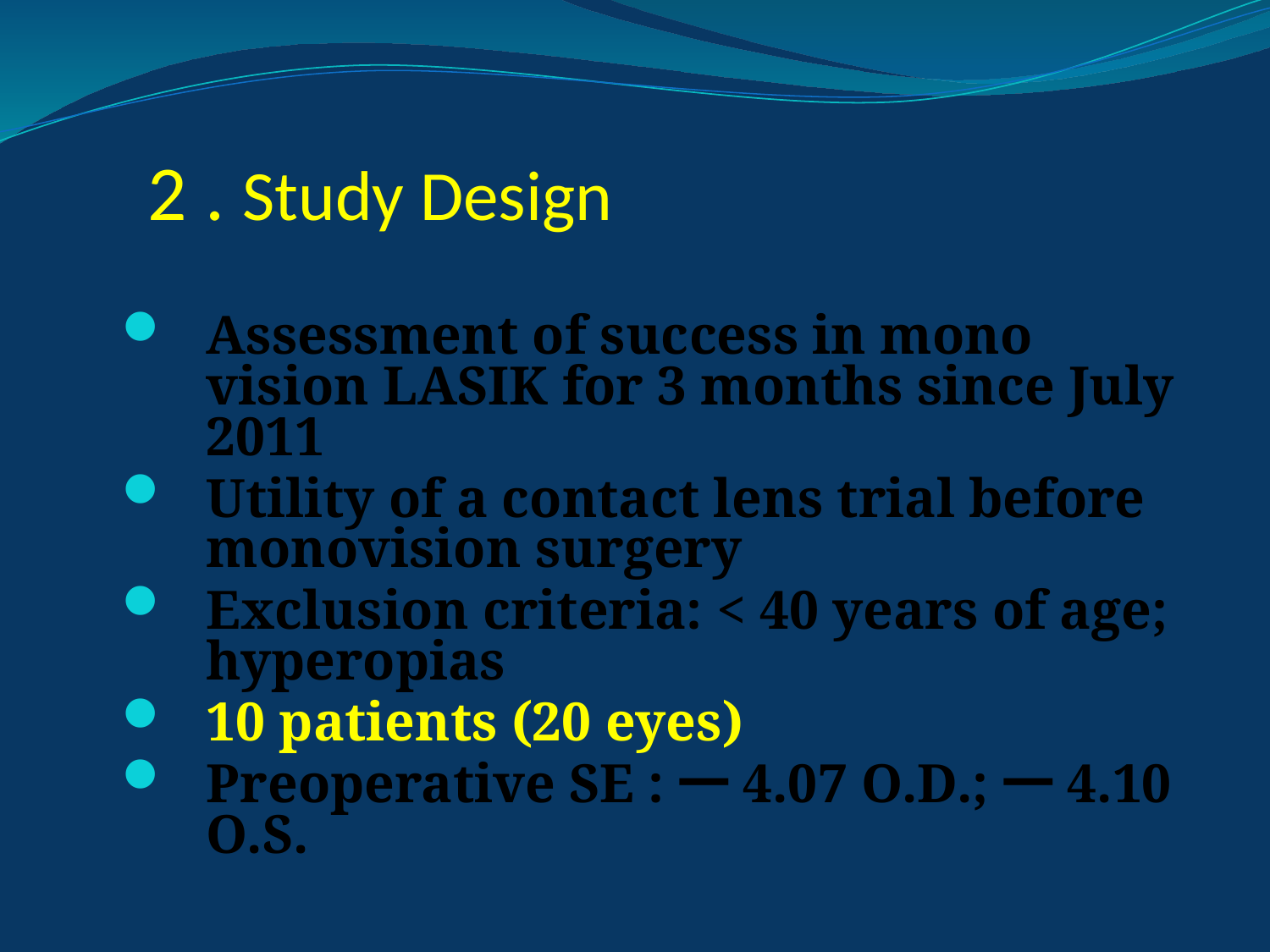

# 2 . Study Design
Assessment of success in mono vision LASIK for 3 months since July 2011
Utility of a contact lens trial before monovision surgery
Exclusion criteria: < 40 years of age; hyperopias
10 patients (20 eyes)
Preoperative SE :一4.07 O.D.;一4.10 O.S.